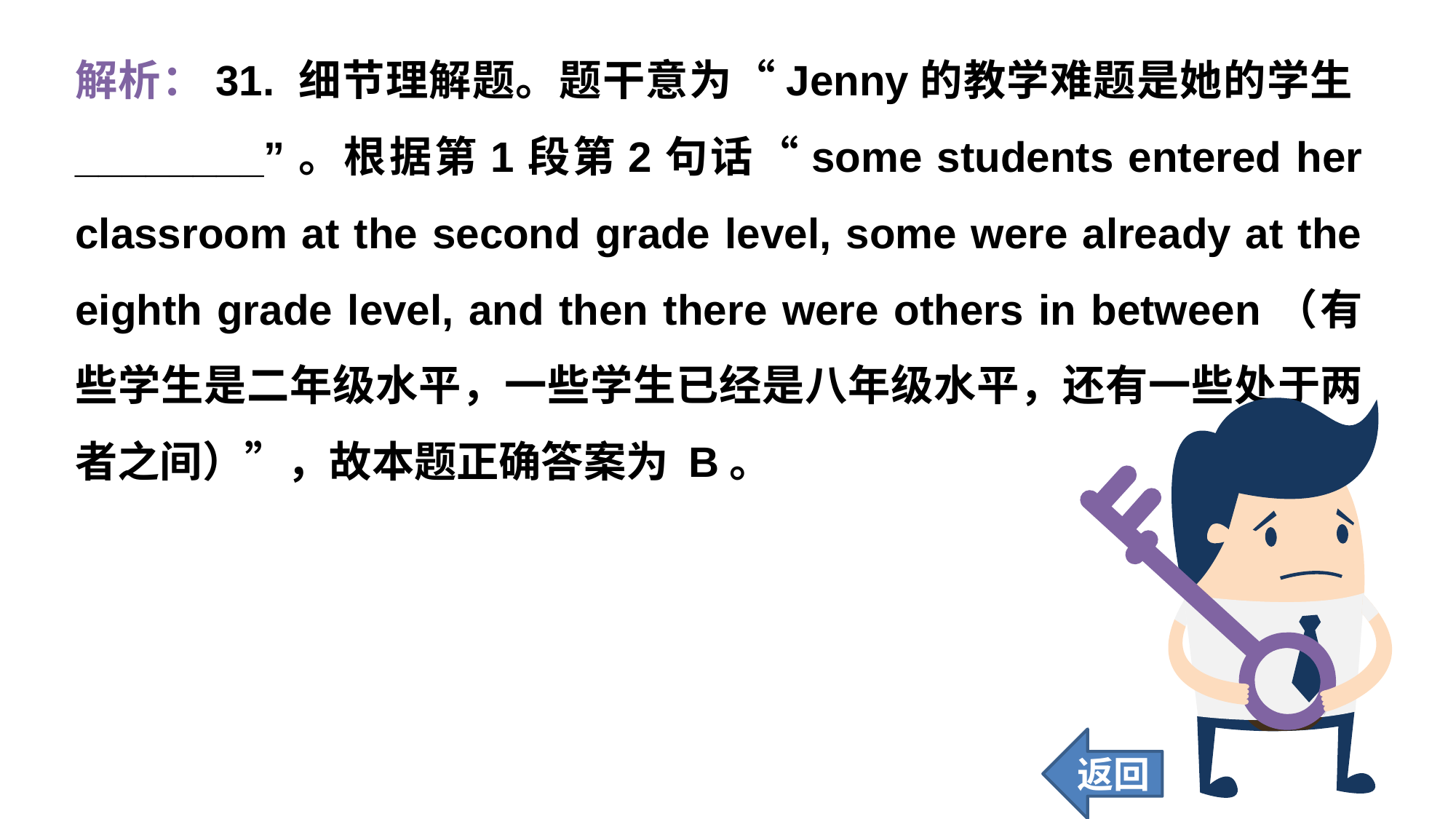

解析：31. 细节理解题。题干意为“Jenny的教学难题是她的学生________”。根据第1段第2句话“some students entered her classroom at the second grade level, some were already at the eighth grade level, and then there were others in between（有些学生是二年级水平，一些学生已经是八年级水平，还有一些处于两者之间）”，故本题正确答案为 B。

返回
317